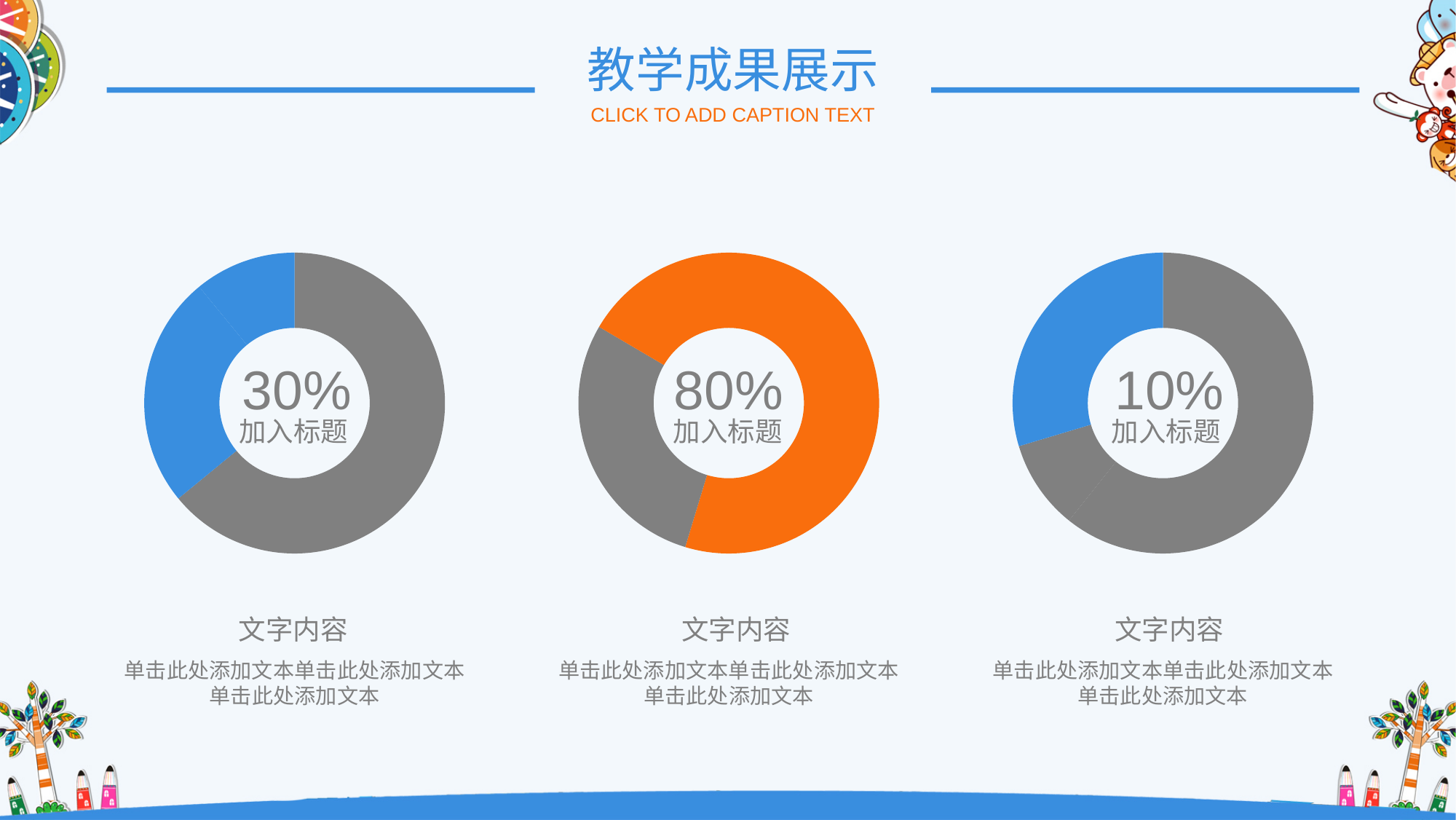

教学成果展示

CLICK TO ADD CAPTION TEXT

### Chart

| Category | 销售额 |
|---|---|
| 第一季度 | 8.200000000000001 |
| 第二季度 | 3.2 |
| 第三季度 | 1.4 |
30%
加入标题

### Chart

| Category | 销售额 |
|---|---|
| 第一季度 | 7.6 |
| 第二季度 | 4.0 |
| 第三季度 | 2.3 |
80%
加入标题

### Chart

| Category | 销售额 |
|---|---|
| 第一季度 | 8.200000000000001 |
| 第二季度 | 1.3 |
| 第三季度 | 4.0 |
10%
加入标题
文字内容
单击此处添加文本单击此处添加文本
单击此处添加文本
文字内容
单击此处添加文本单击此处添加文本
单击此处添加文本
文字内容
单击此处添加文本单击此处添加文本
单击此处添加文本